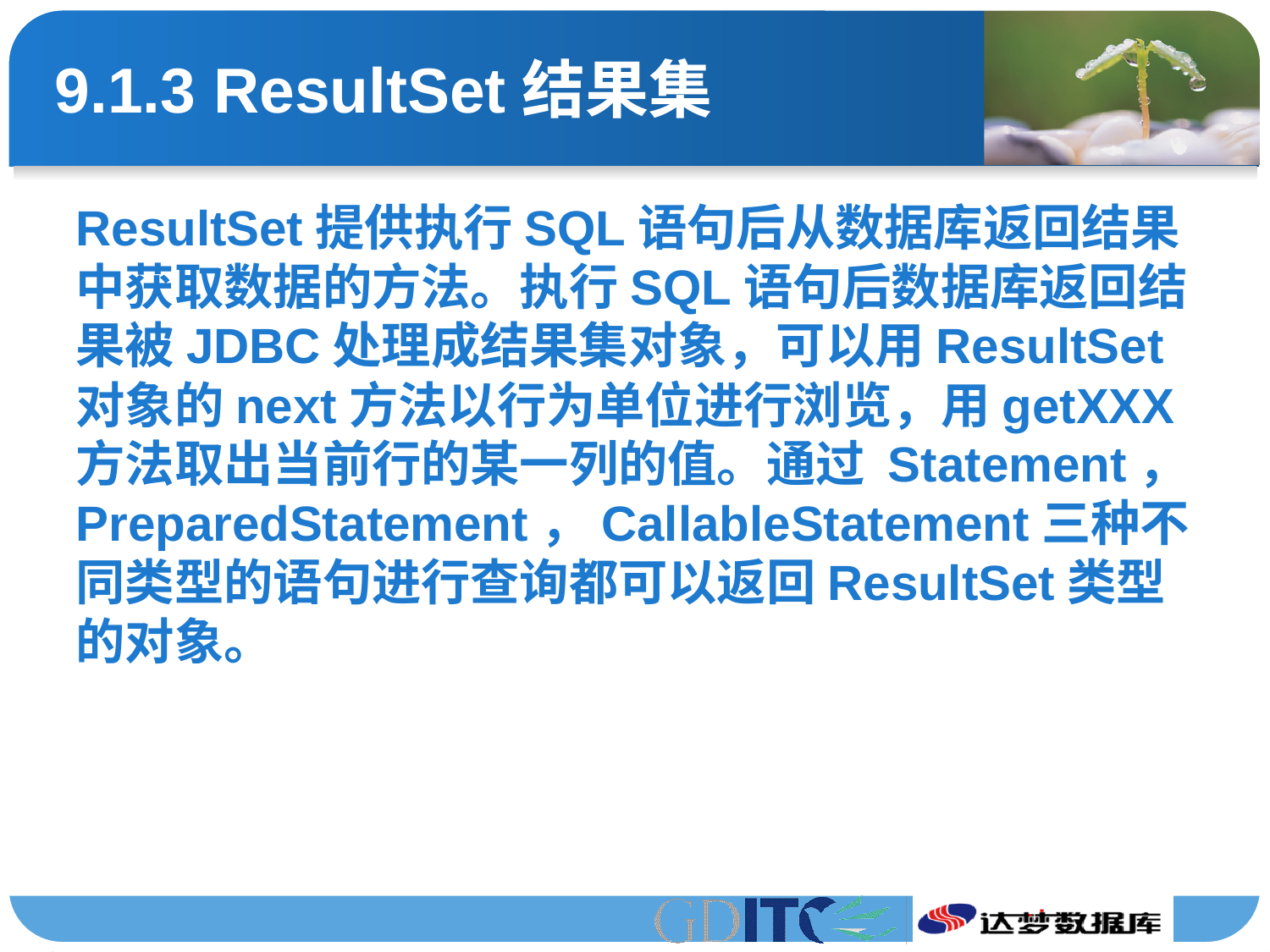

# 9.1.3 ResultSet结果集
ResultSet提供执行SQL语句后从数据库返回结果中获取数据的方法。执行SQL语句后数据库返回结果被JDBC处理成结果集对象，可以用ResultSet对象的next方法以行为单位进行浏览，用getXXX方法取出当前行的某一列的值。通过 Statement，PreparedStatement，CallableStatement三种不同类型的语句进行查询都可以返回ResultSet类型的对象。